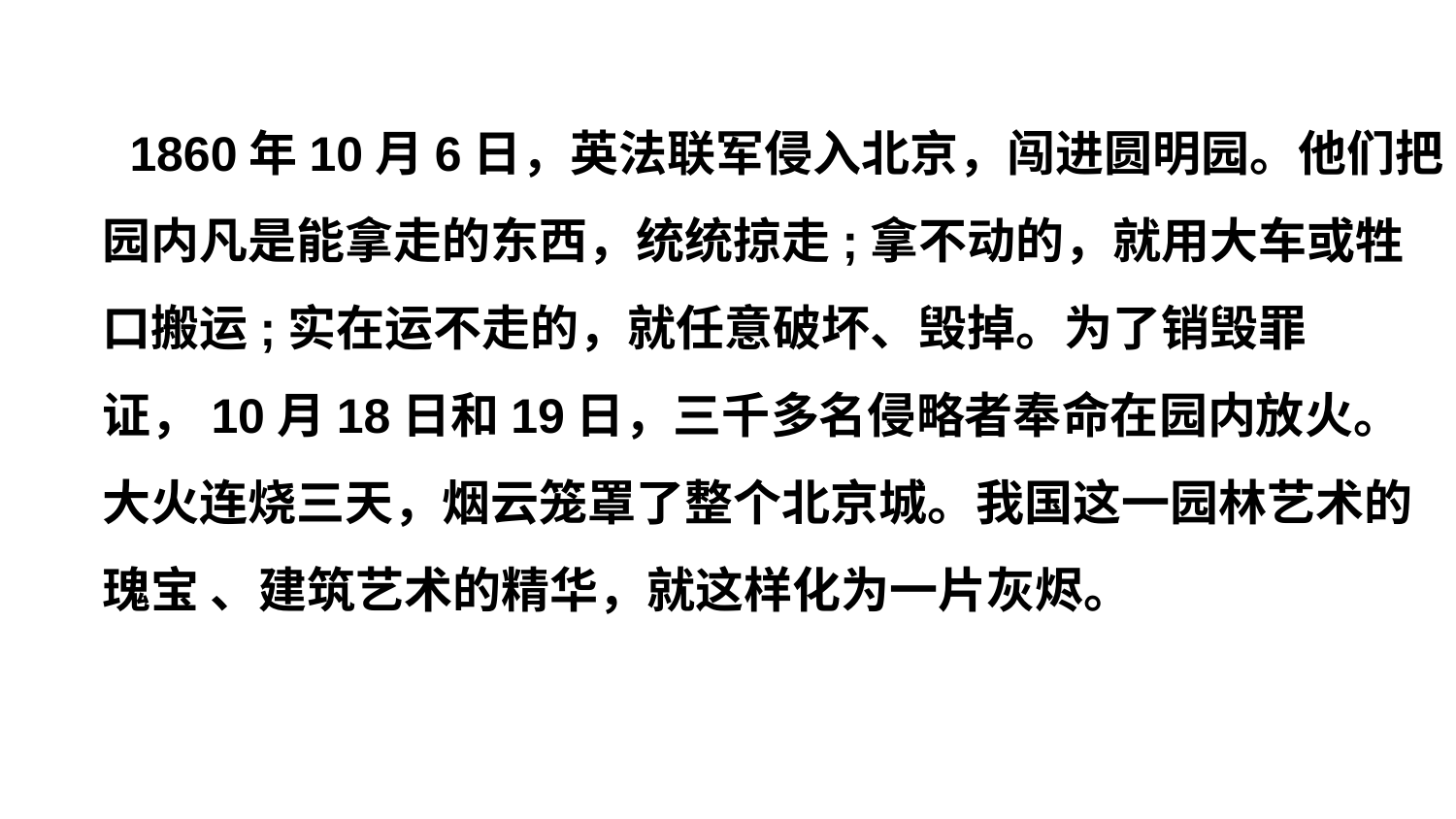

1860年10月6日，英法联军侵入北京，闯进圆明园。他们把园内凡是能拿走的东西，统统掠走;拿不动的，就用大车或牲口搬运;实在运不走的，就任意破坏、毁掉。为了销毁罪证，10月18日和19日，三千多名侵略者奉命在园内放火。大火连烧三天，烟云笼罩了整个北京城。我国这一园林艺术的瑰宝 、建筑艺术的精华，就这样化为一片灰烬。